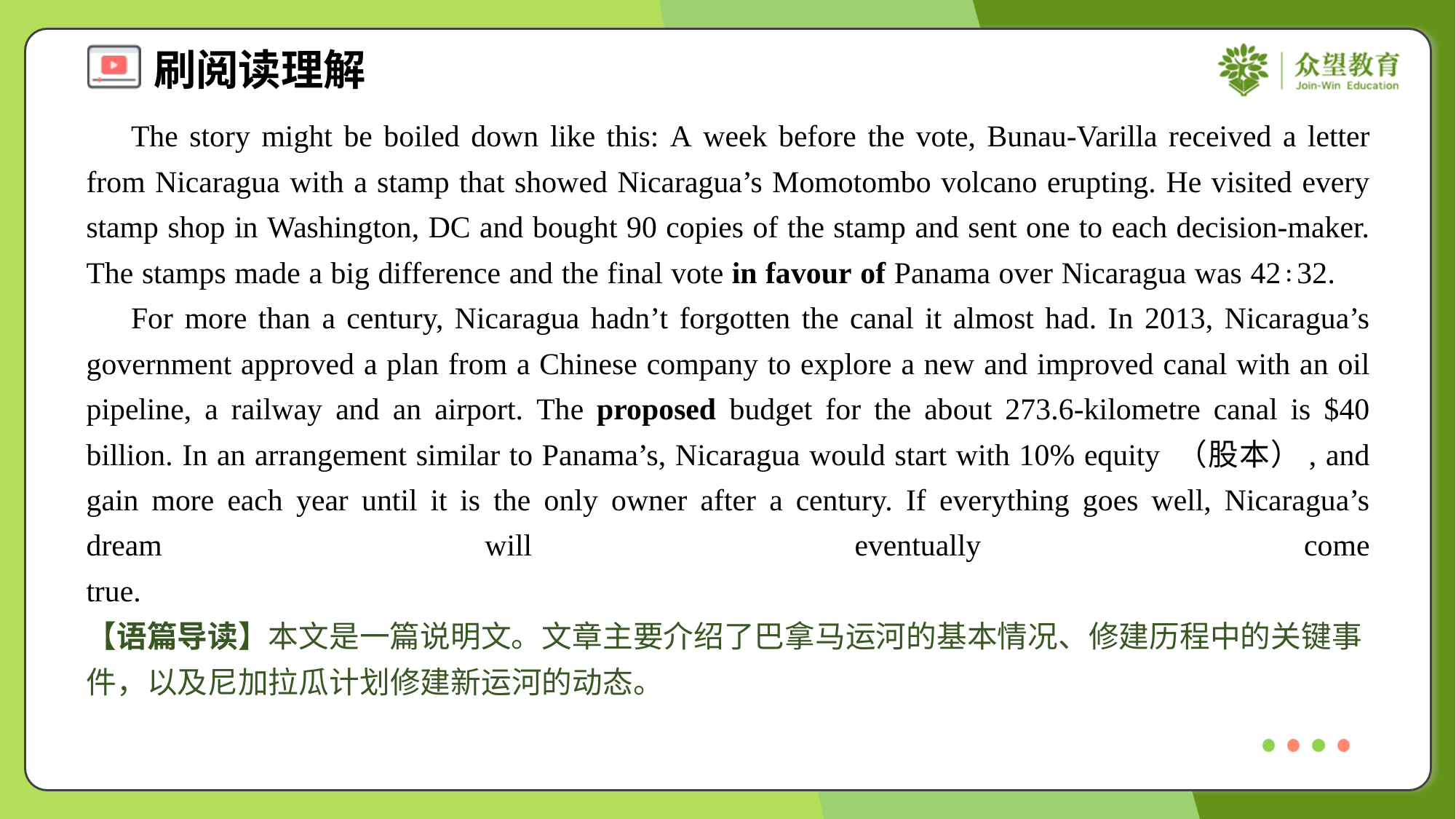

The story might be boiled down like this: A week before the vote, Bunau-Varilla received a letter from Nicaragua with a stamp that showed Nicaragua’s Momotombo volcano erupting. He visited every stamp shop in Washington, DC and bought 90 copies of the stamp and sent one to each decision-maker. The stamps made a big difference and the final vote in favour of Panama over Nicaragua was 42∶32.
    For more than a century, Nicaragua hadn’t forgotten the canal it almost had. In 2013, Nicaragua’s government approved a plan from a Chinese company to explore a new and improved canal with an oil pipeline, a railway and an airport. The proposed budget for the about 273.6-kilometre canal is $40 billion. In an arrangement similar to Panama’s, Nicaragua would start with 10% equity （股本）, and gain more each year until it is the only owner after a century. If everything goes well, Nicaragua’s dream will eventually come true.#1.5
【语篇导读】本文是一篇说明文。文章主要介绍了巴拿马运河的基本情况、修建历程中的关键事件，以及尼加拉瓜计划修建新运河的动态。